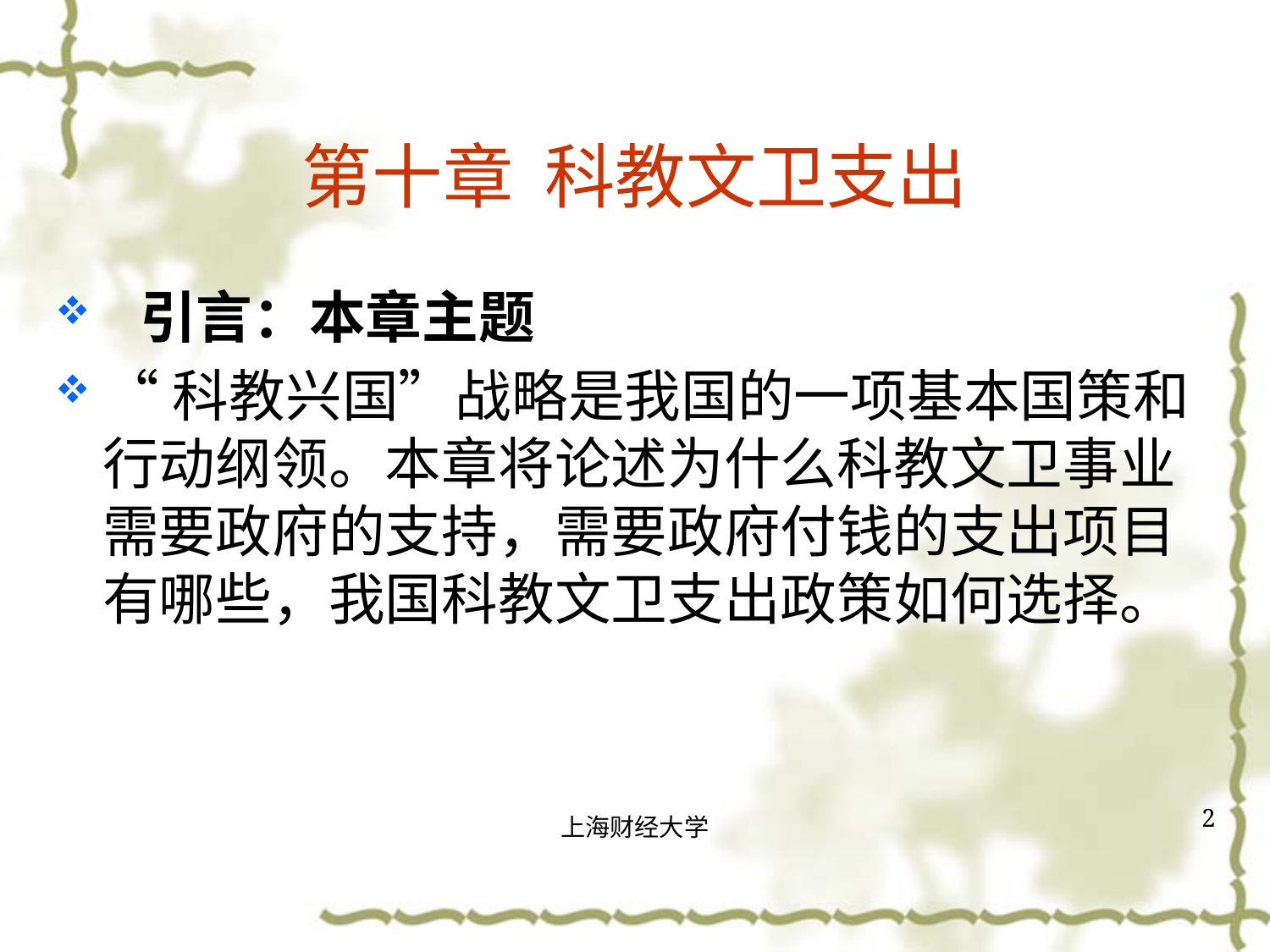

# 第十章  科教文卫支出
引言：本章主题
“科教兴国”战略是我国的一项基本国策和行动纲领。本章将论述为什么科教文卫事业需要政府的支持，需要政府付钱的支出项目有哪些，我国科教文卫支出政策如何选择。
2
上海财经大学